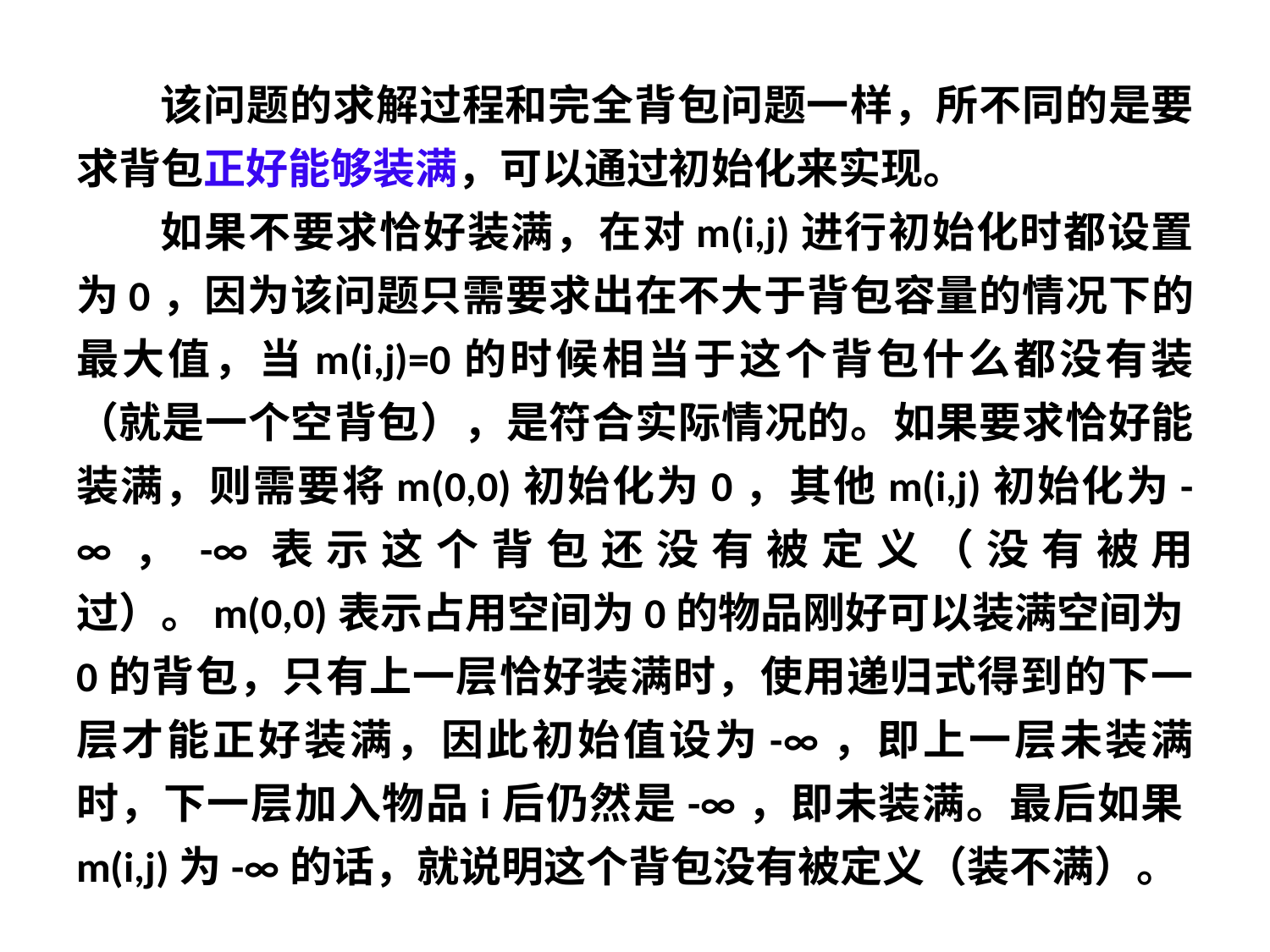

该问题的求解过程和完全背包问题一样，所不同的是要求背包正好能够装满，可以通过初始化来实现。
如果不要求恰好装满，在对m(i,j)进行初始化时都设置为0，因为该问题只需要求出在不大于背包容量的情况下的最大值，当m(i,j)=0的时候相当于这个背包什么都没有装（就是一个空背包），是符合实际情况的。如果要求恰好能装满，则需要将m(0,0)初始化为0，其他m(i,j)初始化为-∞，-∞表示这个背包还没有被定义（没有被用过）。m(0,0)表示占用空间为0的物品刚好可以装满空间为0的背包，只有上一层恰好装满时，使用递归式得到的下一层才能正好装满，因此初始值设为-∞，即上一层未装满时，下一层加入物品i后仍然是-∞，即未装满。最后如果m(i,j)为-∞的话，就说明这个背包没有被定义（装不满）。